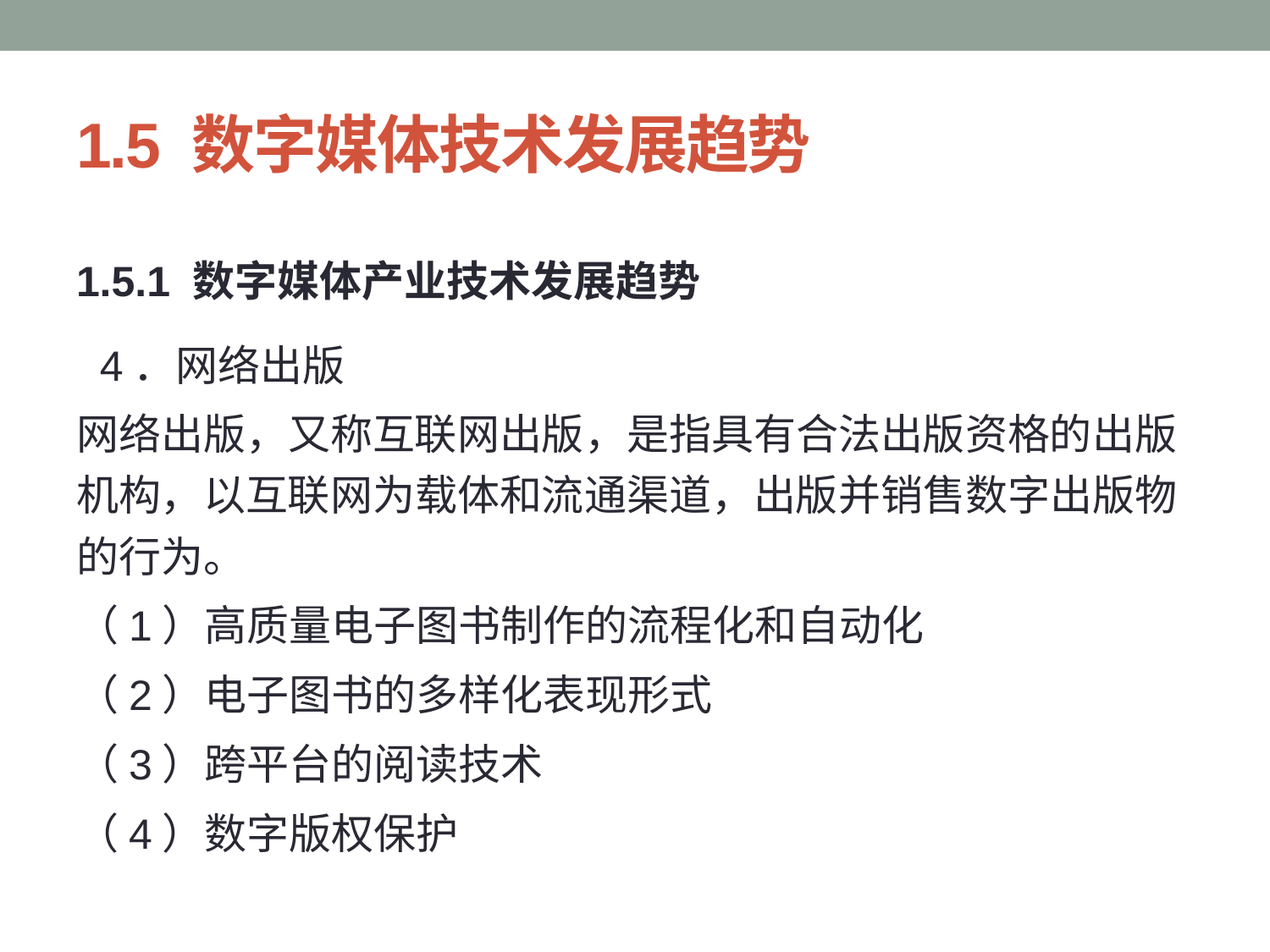

# 1.5 数字媒体技术发展趋势
1.5.1 数字媒体产业技术发展趋势
  4．网络出版
网络出版，又称互联网出版，是指具有合法出版资格的出版机构，以互联网为载体和流通渠道，出版并销售数字出版物的行为。
（1）高质量电子图书制作的流程化和自动化
（2）电子图书的多样化表现形式
（3）跨平台的阅读技术
（4）数字版权保护